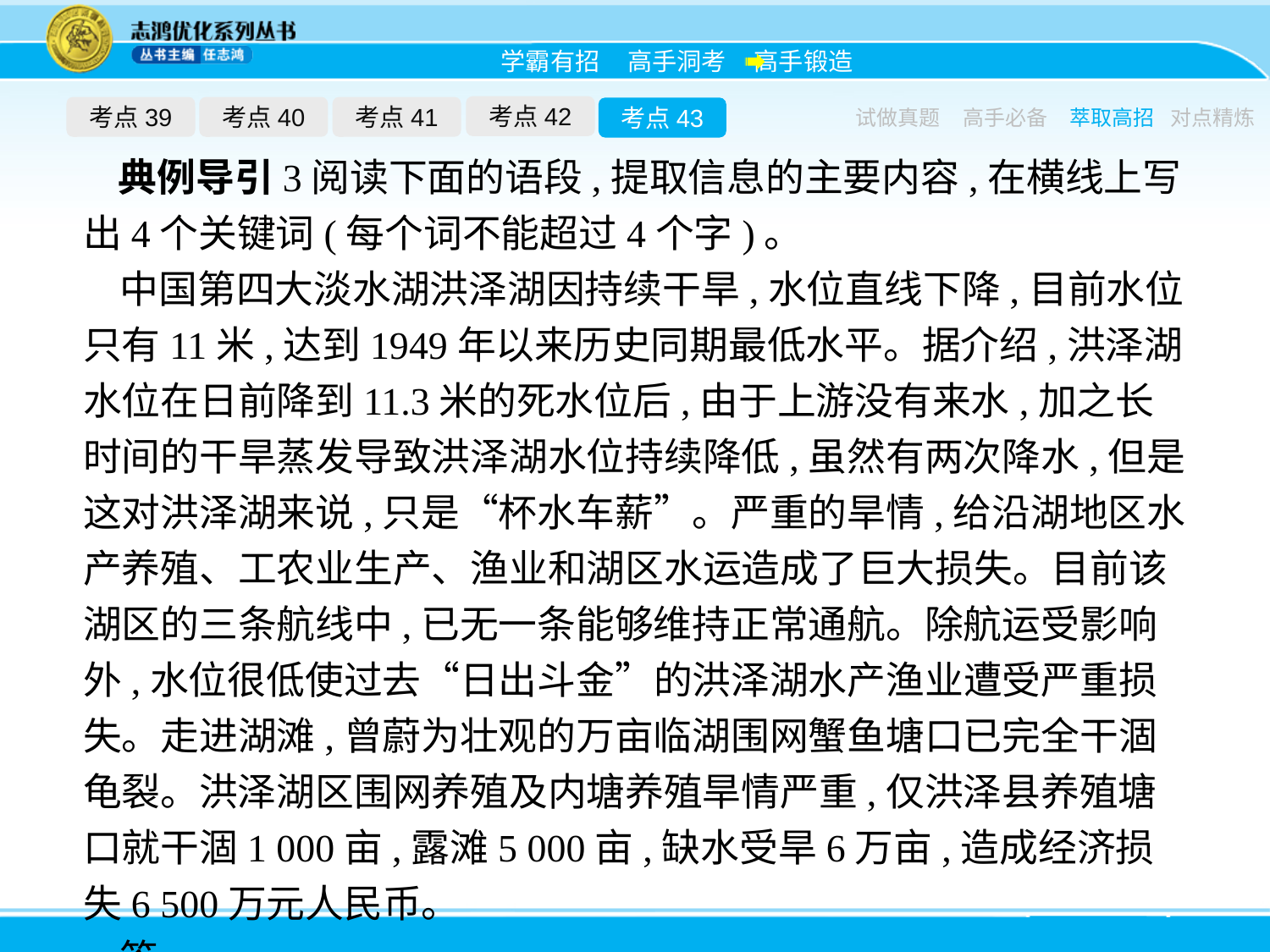

考点42
考点39
考点40
考点41
考点43
试做真题
高手必备
萃取高招
对点精炼
典例导引3阅读下面的语段,提取信息的主要内容,在横线上写出4个关键词(每个词不能超过4个字)。
中国第四大淡水湖洪泽湖因持续干旱,水位直线下降,目前水位只有11米,达到1949年以来历史同期最低水平。据介绍,洪泽湖水位在日前降到11.3米的死水位后,由于上游没有来水,加之长时间的干旱蒸发导致洪泽湖水位持续降低,虽然有两次降水,但是这对洪泽湖来说,只是“杯水车薪”。严重的旱情,给沿湖地区水产养殖、工农业生产、渔业和湖区水运造成了巨大损失。目前该湖区的三条航线中,已无一条能够维持正常通航。除航运受影响外,水位很低使过去“日出斗金”的洪泽湖水产渔业遭受严重损失。走进湖滩,曾蔚为壮观的万亩临湖围网蟹鱼塘口已完全干涸龟裂。洪泽湖区围网养殖及内塘养殖旱情严重,仅洪泽县养殖塘口就干涸1 000亩,露滩5 000亩,缺水受旱6万亩,造成经济损失6 500万元人民币。
答:　　　　　、　　　　　、　　　　　、　　　　　。